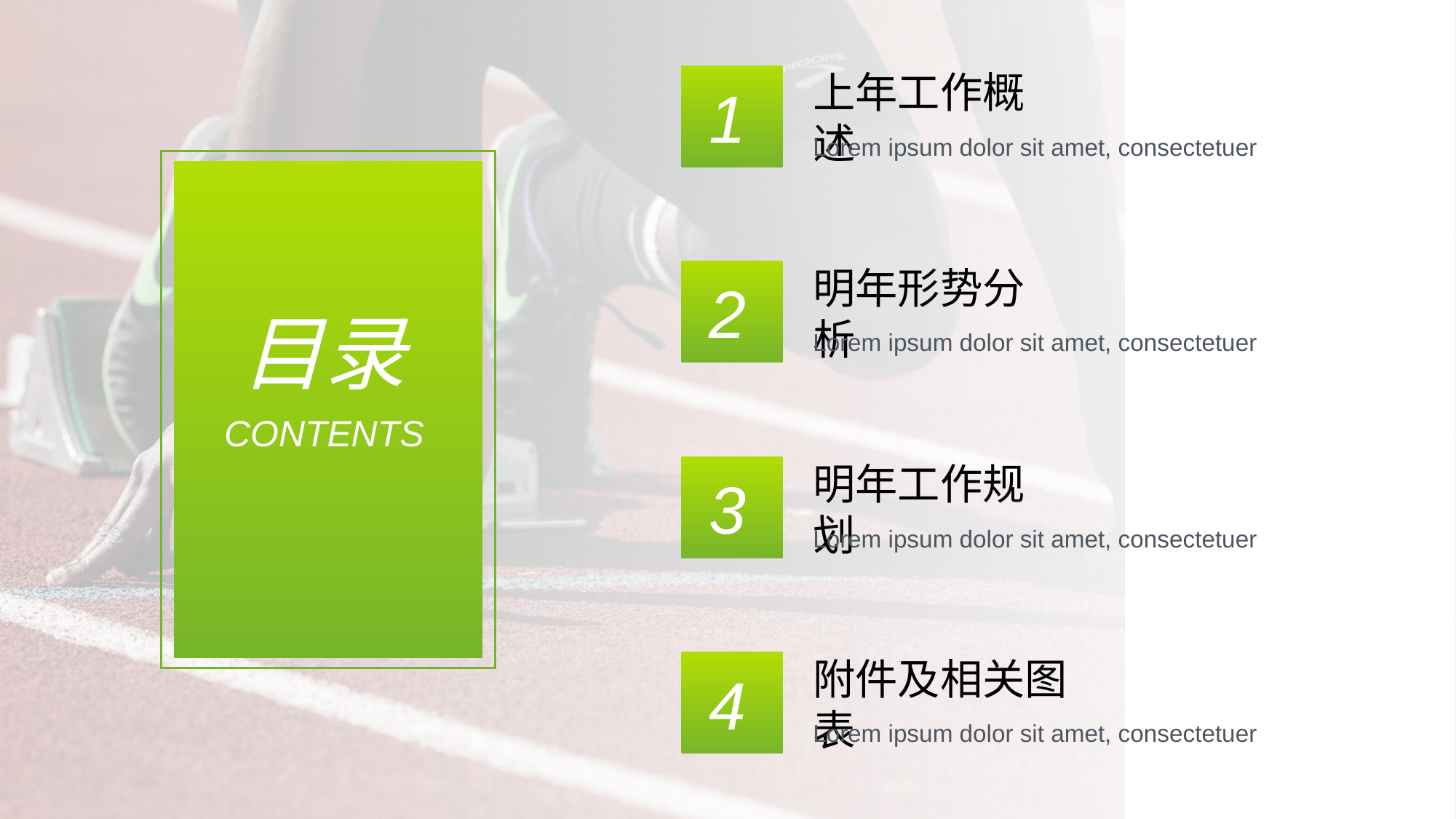

上年工作概述
Lorem ipsum dolor sit amet, consectetuer
明年形势分析
Lorem ipsum dolor sit amet, consectetuer
明年工作规划
Lorem ipsum dolor sit amet, consectetuer
附件及相关图表
Lorem ipsum dolor sit amet, consectetuer